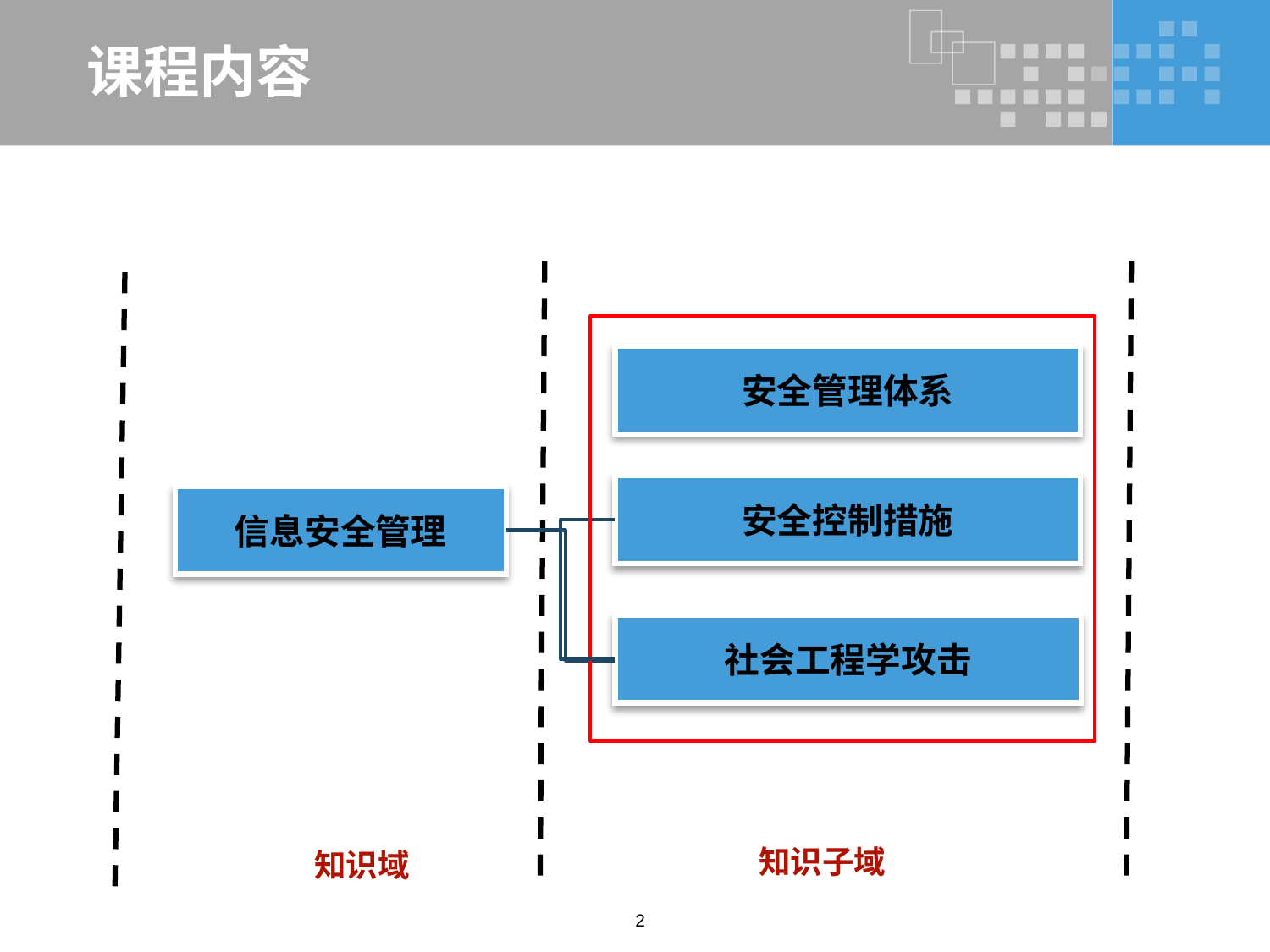

# 课程内容

安全管理体系
安全控制措施
信息安全管理

社会工程学攻击
知识子域
知识域
2